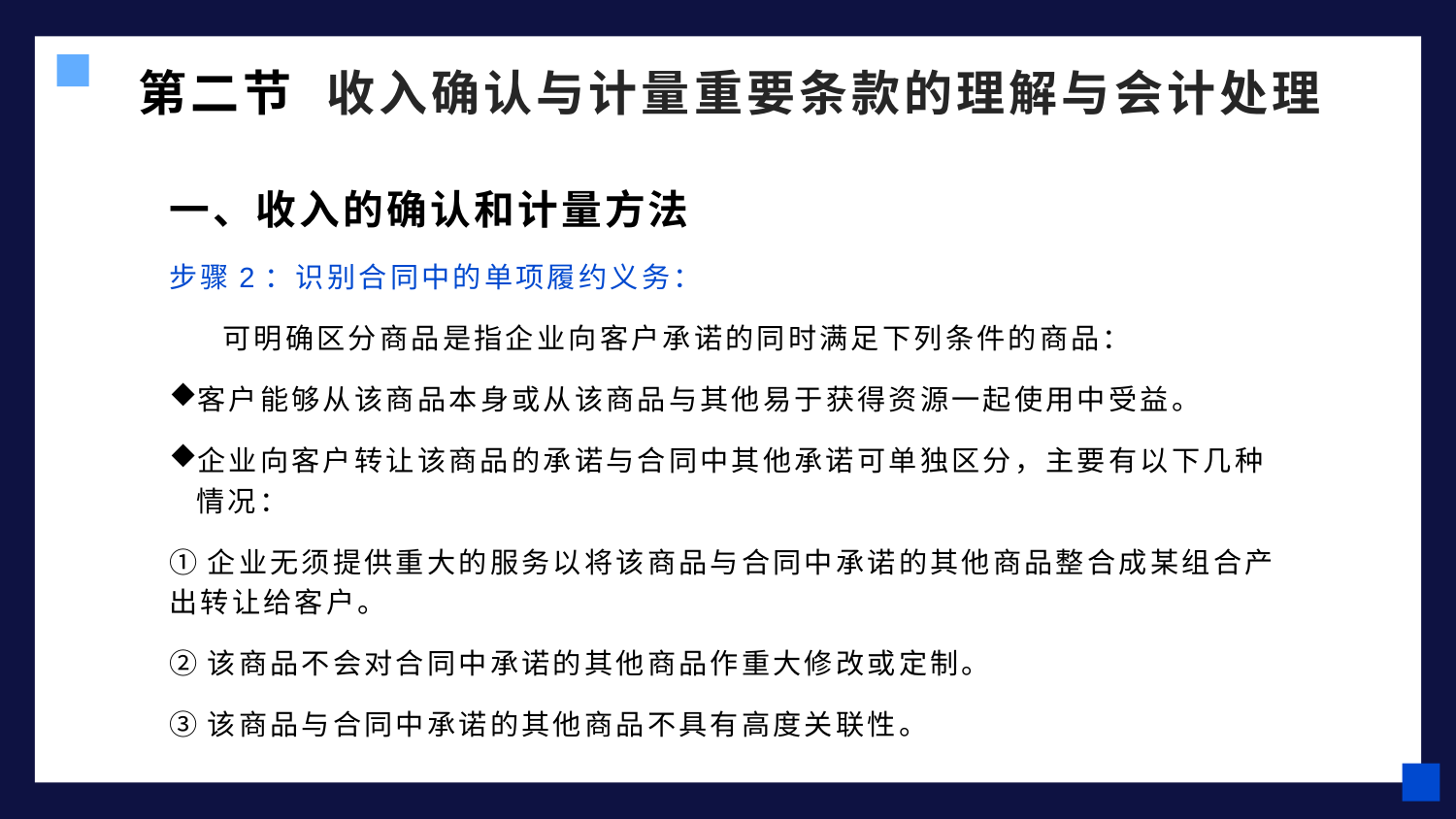

第二节  收入确认与计量重要条款的理解与会计处理
一、收入的确认和计量方法
步骤2：识别合同中的单项履约义务：
     可明确区分商品是指企业向客户承诺的同时满足下列条件的商品：
客户能够从该商品本身或从该商品与其他易于获得资源一起使用中受益。
企业向客户转让该商品的承诺与合同中其他承诺可单独区分，主要有以下几种情况：
①企业无须提供重大的服务以将该商品与合同中承诺的其他商品整合成某组合产出转让给客户。
②该商品不会对合同中承诺的其他商品作重大修改或定制。
③该商品与合同中承诺的其他商品不具有高度关联性。